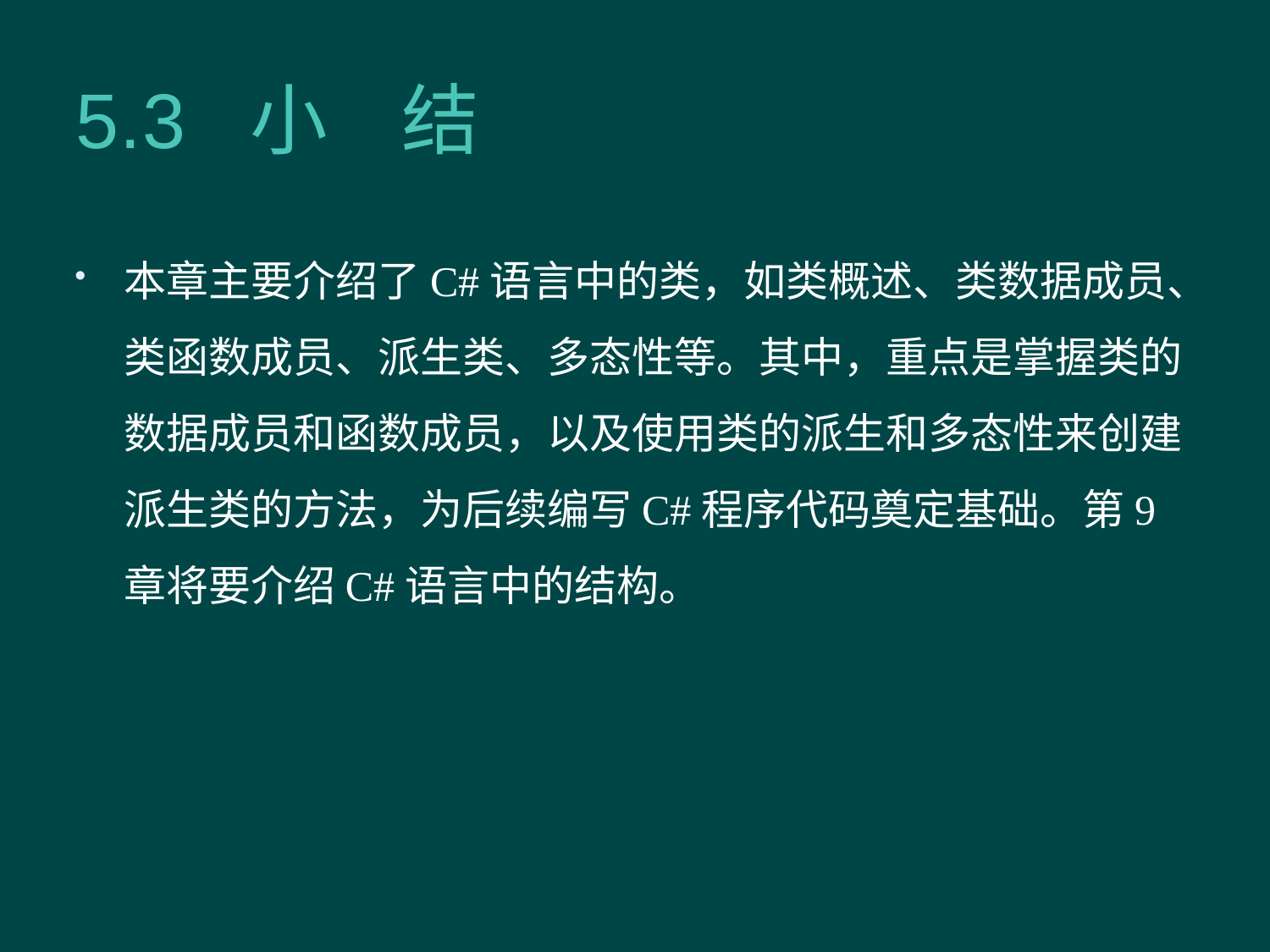

# 5.3  小    结
本章主要介绍了C#语言中的类，如类概述、类数据成员、类函数成员、派生类、多态性等。其中，重点是掌握类的数据成员和函数成员，以及使用类的派生和多态性来创建派生类的方法，为后续编写C#程序代码奠定基础。第9章将要介绍C#语言中的结构。